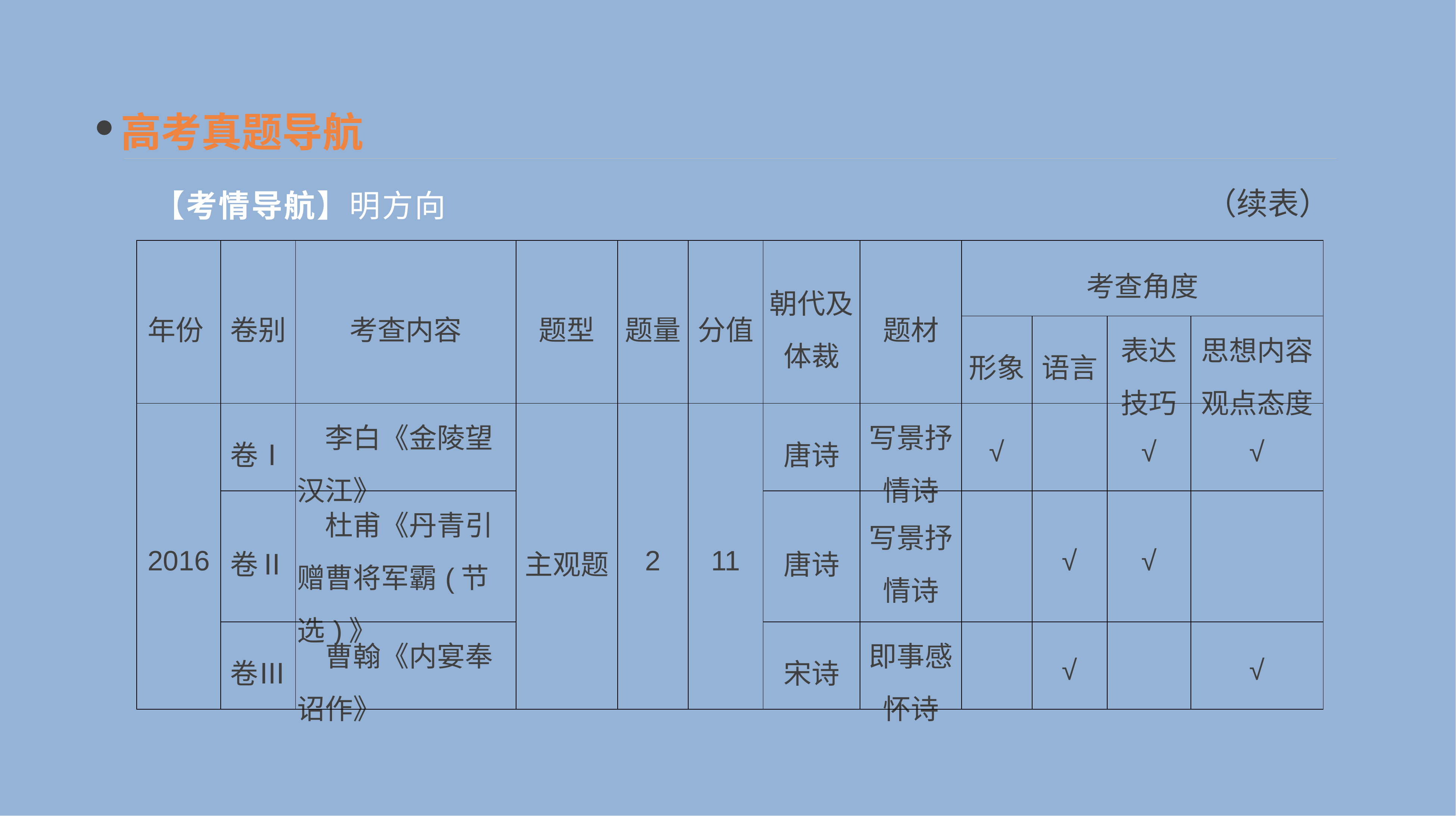

高考真题导航

（续表）
【考情导航】明方向
| 年份 | 卷别 | 考查内容 | 题型 | 题量 | 分值 | 朝代及 体裁 | 题材 | 考查角度 |  |  |  |
| --- | --- | --- | --- | --- | --- | --- | --- | --- | --- | --- | --- |
|  |  |  |  |  |  |  |  | 形象 | 语言 | 表达 技巧 | 思想内容 观点态度 |
| 2016 | 卷Ⅰ | 李白《金陵望汉江》 | 主观题 | 2 | 11 | 唐诗 | 写景抒情诗 | √ |  | √ | √ |
|  | 卷Ⅱ | 杜甫《丹青引赠曹将军霸(节选)》 |  |  |  | 唐诗 | 写景抒情诗 |  | √ | √ |  |
|  | 卷Ⅲ | 曹翰《内宴奉诏作》 |  |  |  | 宋诗 | 即事感怀诗 |  | √ |  | √ |